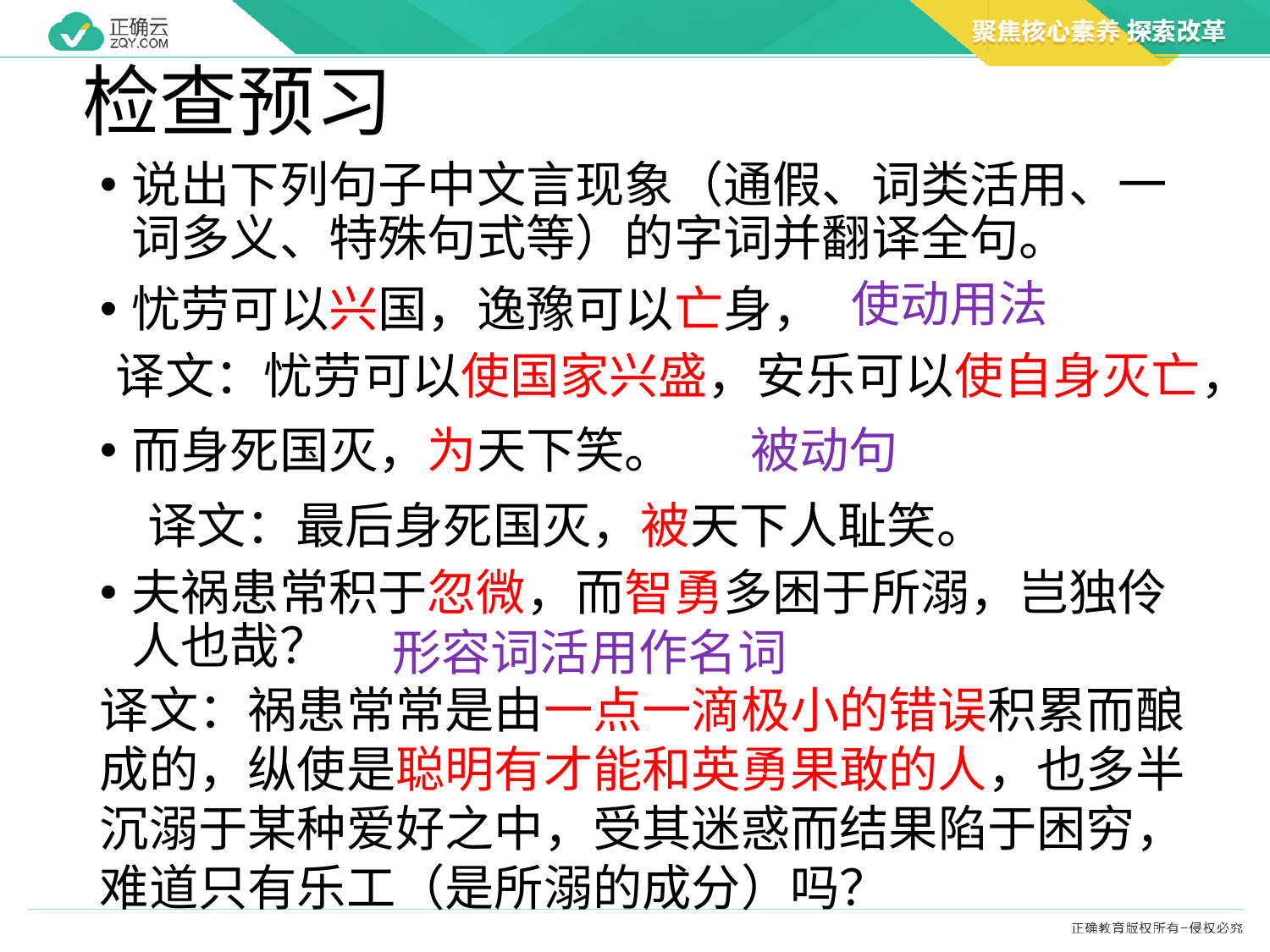

# 检查预习
说出下列句子中文言现象（通假、词类活用、一词多义、特殊句式等）的字词并翻译全句。
忧劳可以兴国，逸豫可以亡身，

而身死国灭，为天下笑。

夫祸患常积于忽微，而智勇多困于所溺，岂独伶人也哉？
使动用法
译文：忧劳可以使国家兴盛，安乐可以使自身灭亡，
被动句
译文：最后身死国灭，被天下人耻笑。
形容词活用作名词
译文：祸患常常是由一点一滴极小的错误积累而酿成的，纵使是聪明有才能和英勇果敢的人，也多半沉溺于某种爱好之中，受其迷惑而结果陷于困穷，难道只有乐工（是所溺的成分）吗？